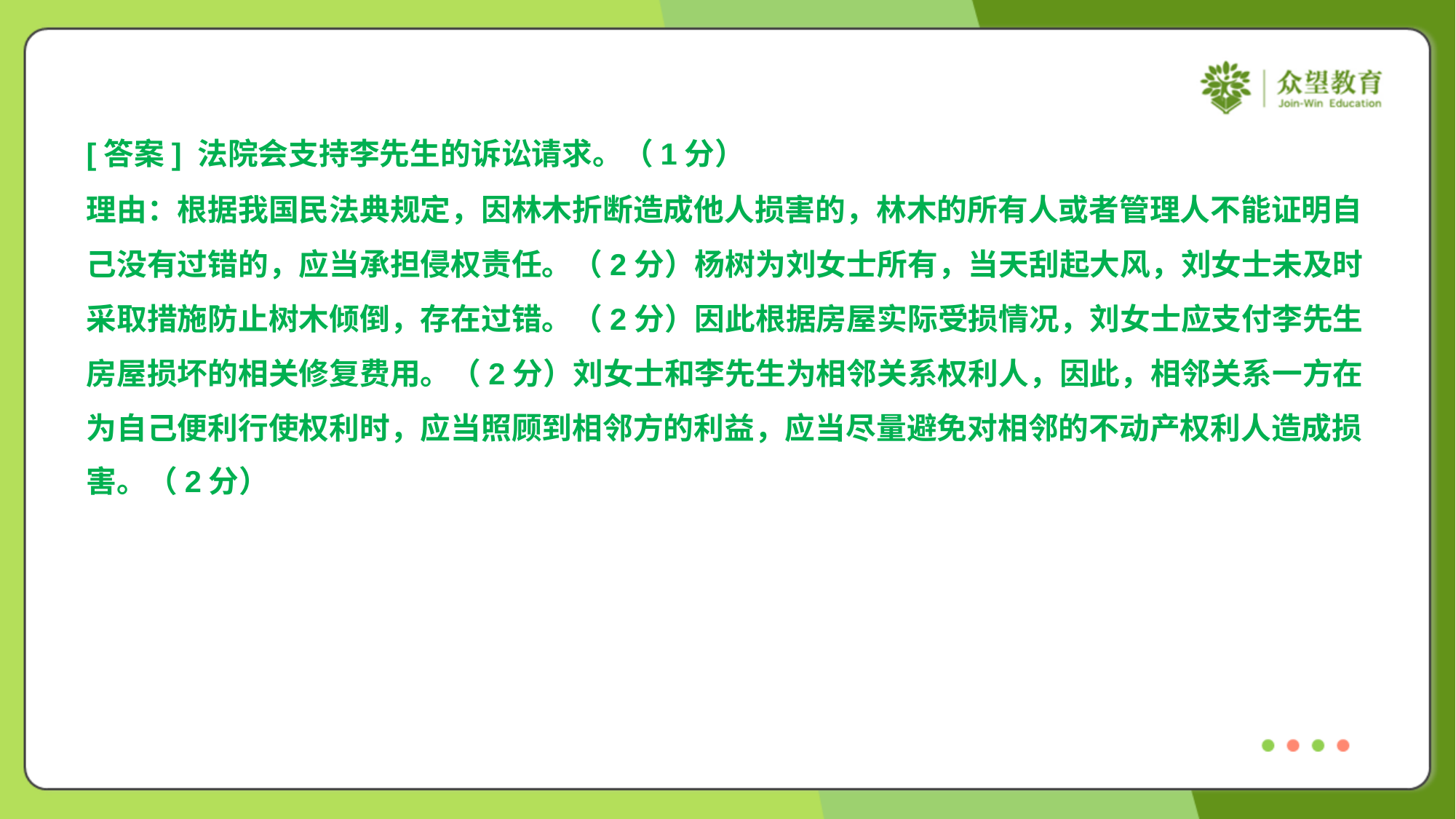

[答案] 法院会支持李先生的诉讼请求。（1分）
理由：根据我国民法典规定，因林木折断造成他人损害的，林木的所有人或者管理人不能证明自
己没有过错的，应当承担侵权责任。（2分）杨树为刘女士所有，当天刮起大风，刘女士未及时
采取措施防止树木倾倒，存在过错。（2分）因此根据房屋实际受损情况，刘女士应支付李先生
房屋损坏的相关修复费用。（2分）刘女士和李先生为相邻关系权利人，因此，相邻关系一方在
为自己便利行使权利时，应当照顾到相邻方的利益，应当尽量避免对相邻的不动产权利人造成损
害。（2分）